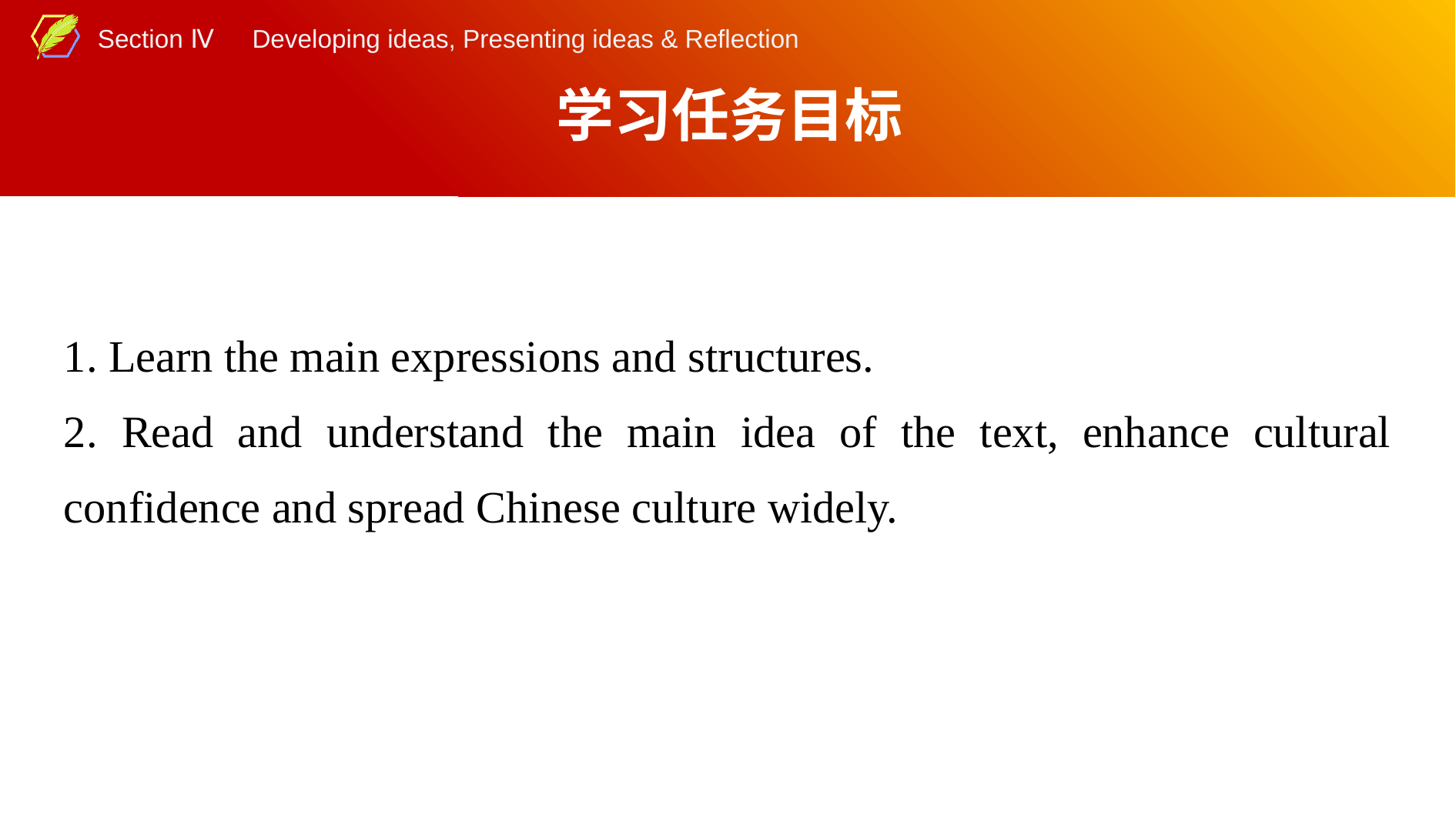

学习任务目标
1. Learn the main expressions and structures.
2. Read and understand the main idea of the text, enhance cultural confidence and spread Chinese culture widely.